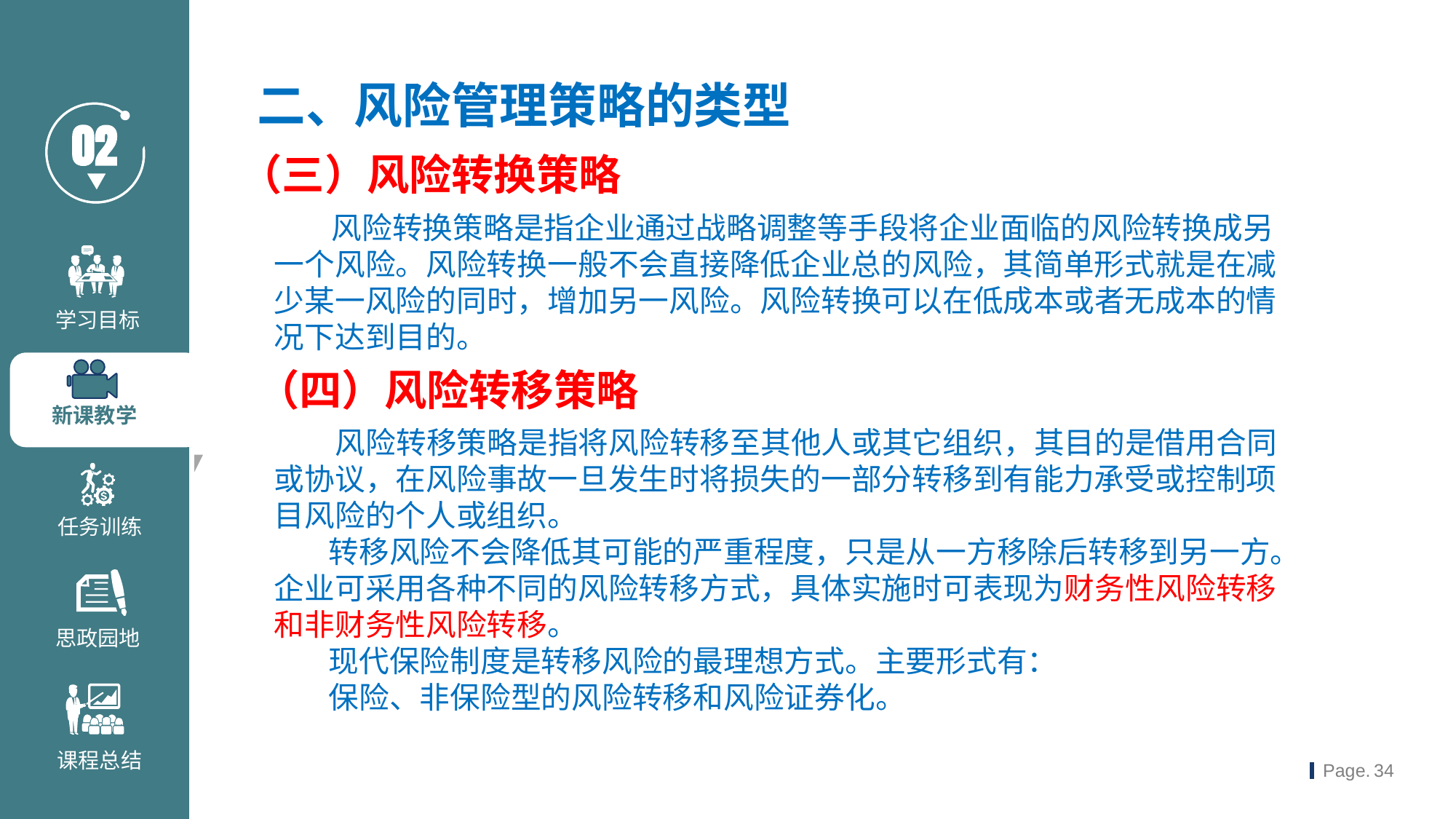

二、风险管理策略的类型
（三）风险转换策略
        风险转换策略是指企业通过战略调整等手段将企业面临的风险转换成另一个风险。风险转换一般不会直接降低企业总的风险，其简单形式就是在减少某一风险的同时，增加另一风险。风险转换可以在低成本或者无成本的情况下达到目的。
（四）风险转移策略
        风险转移策略是指将风险转移至其他人或其它组织，其目的是借用合同或协议，在风险事故一旦发生时将损失的一部分转移到有能力承受或控制项目风险的个人或组织。
       转移风险不会降低其可能的严重程度，只是从一方移除后转移到另一方。企业可采用各种不同的风险转移方式，具体实施时可表现为财务性风险转移和非财务性风险转移。
       现代保险制度是转移风险的最理想方式。主要形式有：
       保险、非保险型的风险转移和风险证券化。